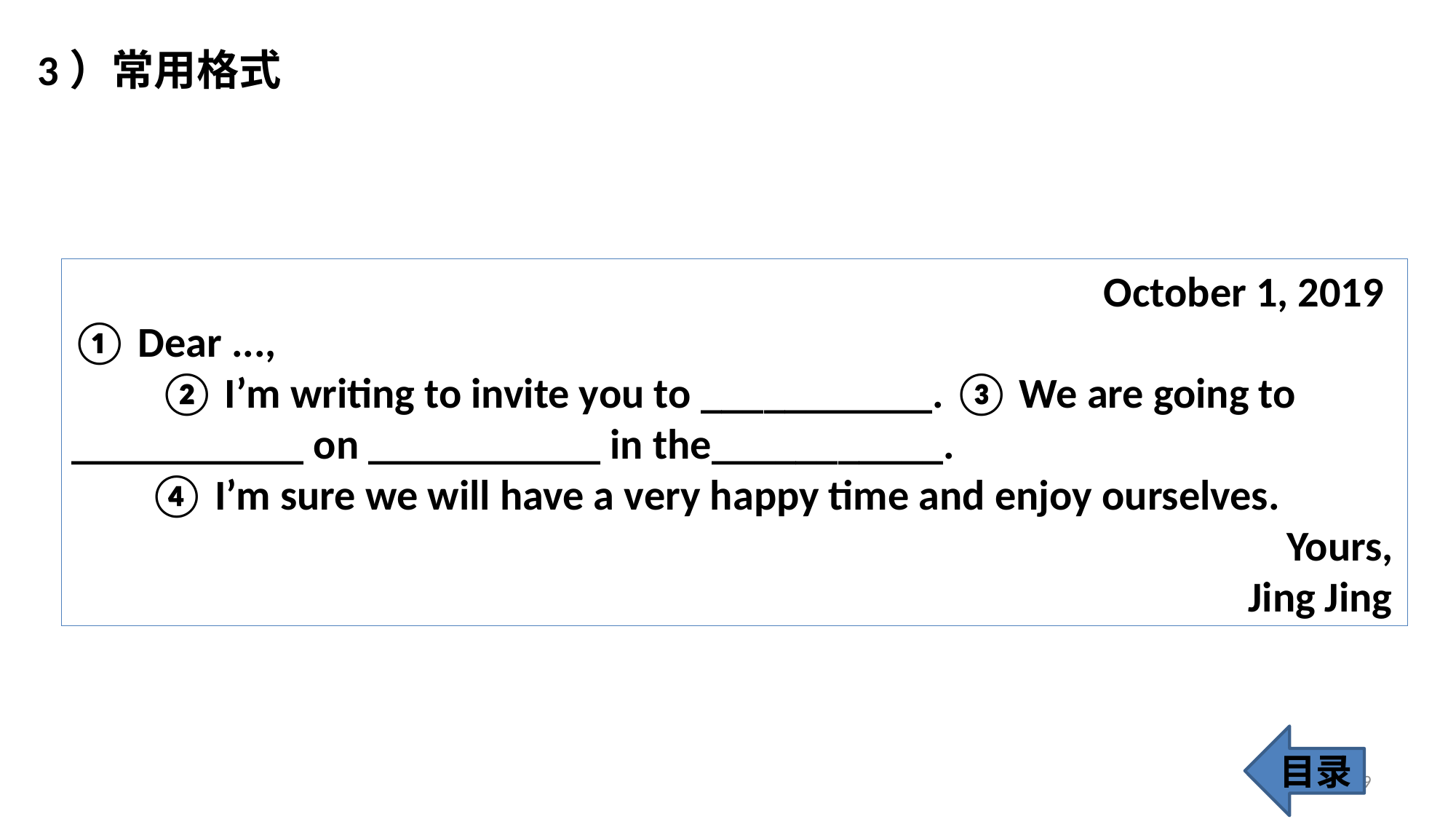

3）常用格式
                                                                                                           October 1, 2019
① Dear ...,
         ② I’m writing to invite you to ___________. ③ We are going to ___________ on ___________ in the___________.
        ④ I’m sure we will have a very happy time and enjoy ourselves.
                                                                                                                              Yours,
                                                                                                                          Jing Jing
目录
19